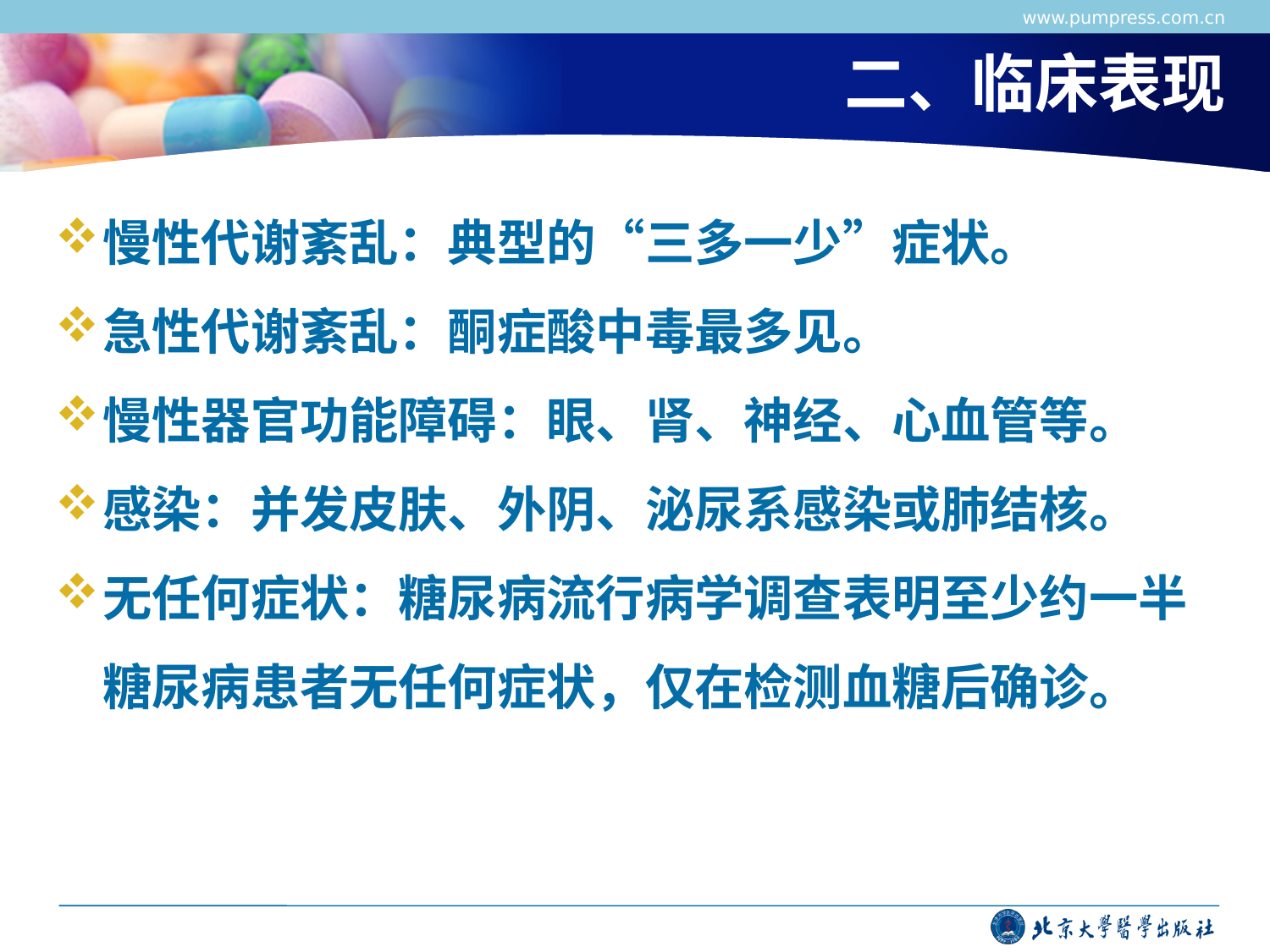

www.pumpress.com.cn
# 二、临床表现
慢性代谢紊乱：典型的“三多一少”症状。
急性代谢紊乱：酮症酸中毒最多见。
慢性器官功能障碍：眼、肾、神经、心血管等。
感染：并发皮肤、外阴、泌尿系感染或肺结核。
无任何症状：糖尿病流行病学调查表明至少约一半糖尿病患者无任何症状，仅在检测血糖后确诊。